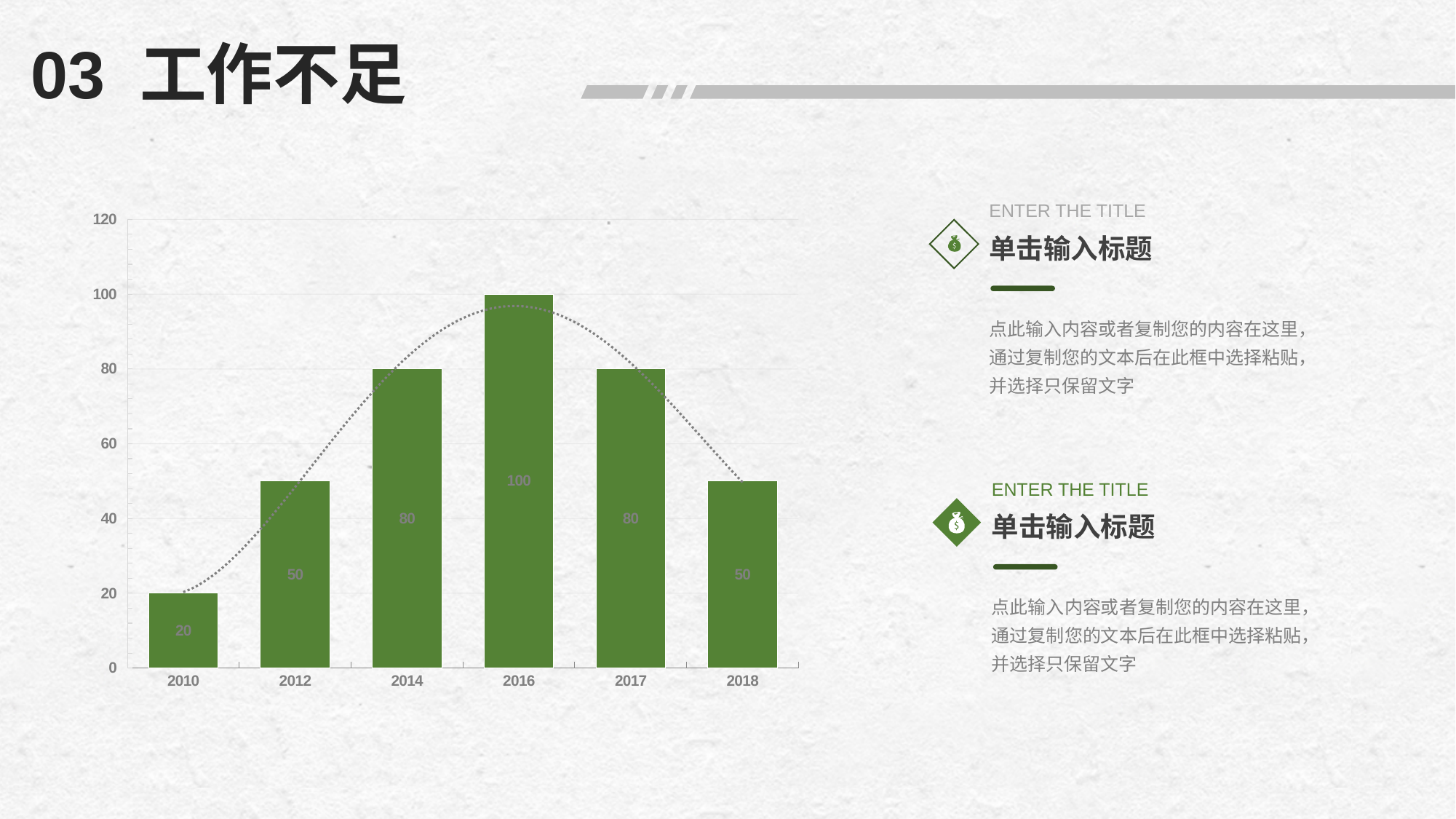

03 工作不足

### Chart

| Category | Series 1 |
|---|---|
| 2010 | 20.0 |
| 2012 | 50.0 |
| 2014 | 80.0 |
| 2016 | 100.0 |
| 2017 | 80.0 |
| 2018 | 50.0 |
ENTER THE TITLE

单击输入标题

点此输入内容或者复制您的内容在这里，通过复制您的文本后在此框中选择粘贴，并选择只保留文字
ENTER THE TITLE

单击输入标题

点此输入内容或者复制您的内容在这里，通过复制您的文本后在此框中选择粘贴，并选择只保留文字